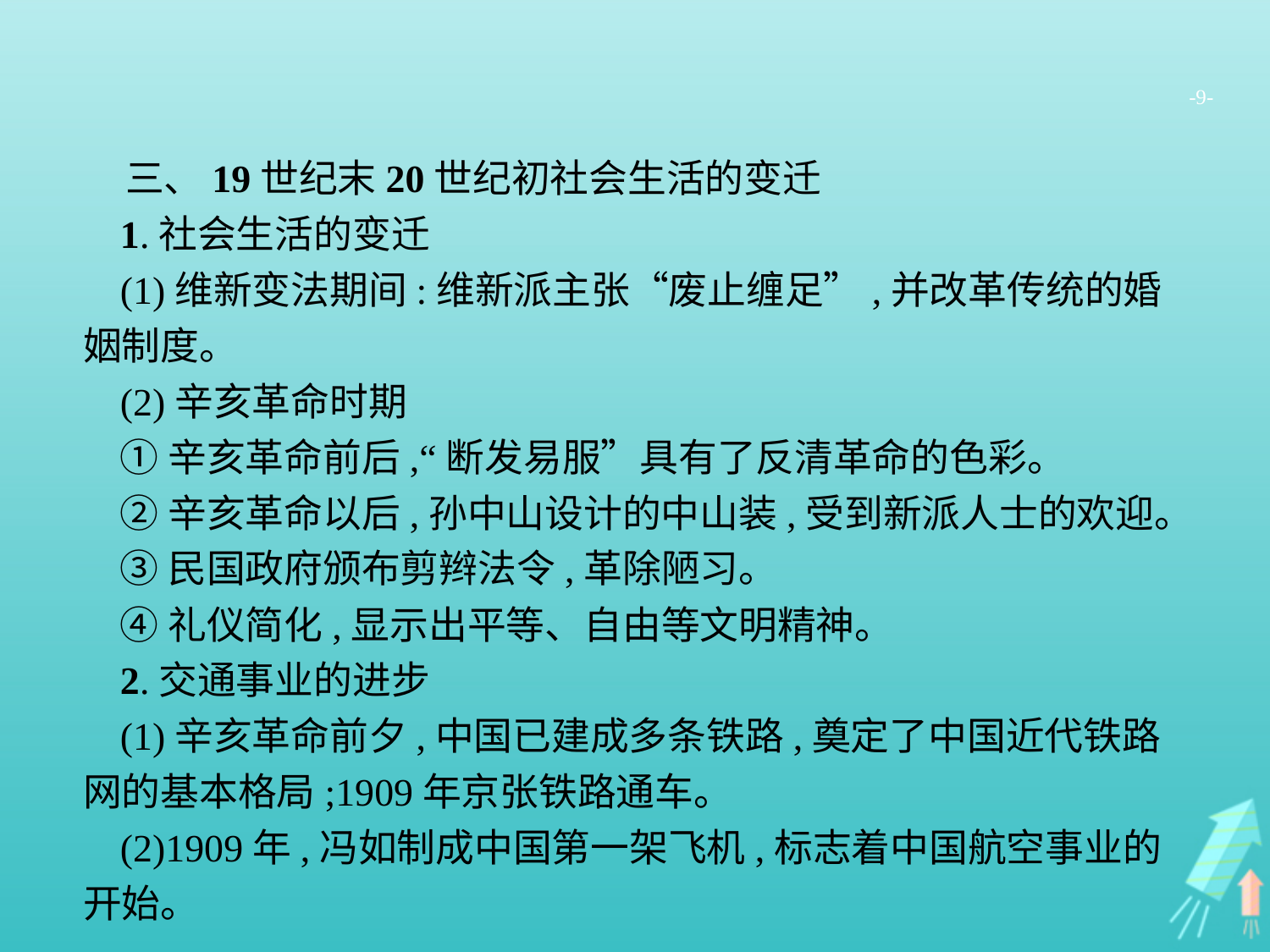

-9-
三、19世纪末20世纪初社会生活的变迁
1.社会生活的变迁
(1)维新变法期间:维新派主张“废止缠足”,并改革传统的婚姻制度。
(2)辛亥革命时期
①辛亥革命前后,“断发易服”具有了反清革命的色彩。
②辛亥革命以后,孙中山设计的中山装,受到新派人士的欢迎。
③民国政府颁布剪辫法令,革除陋习。
④礼仪简化,显示出平等、自由等文明精神。
2.交通事业的进步
(1)辛亥革命前夕,中国已建成多条铁路,奠定了中国近代铁路网的基本格局;1909年京张铁路通车。
(2)1909年,冯如制成中国第一架飞机,标志着中国航空事业的开始。